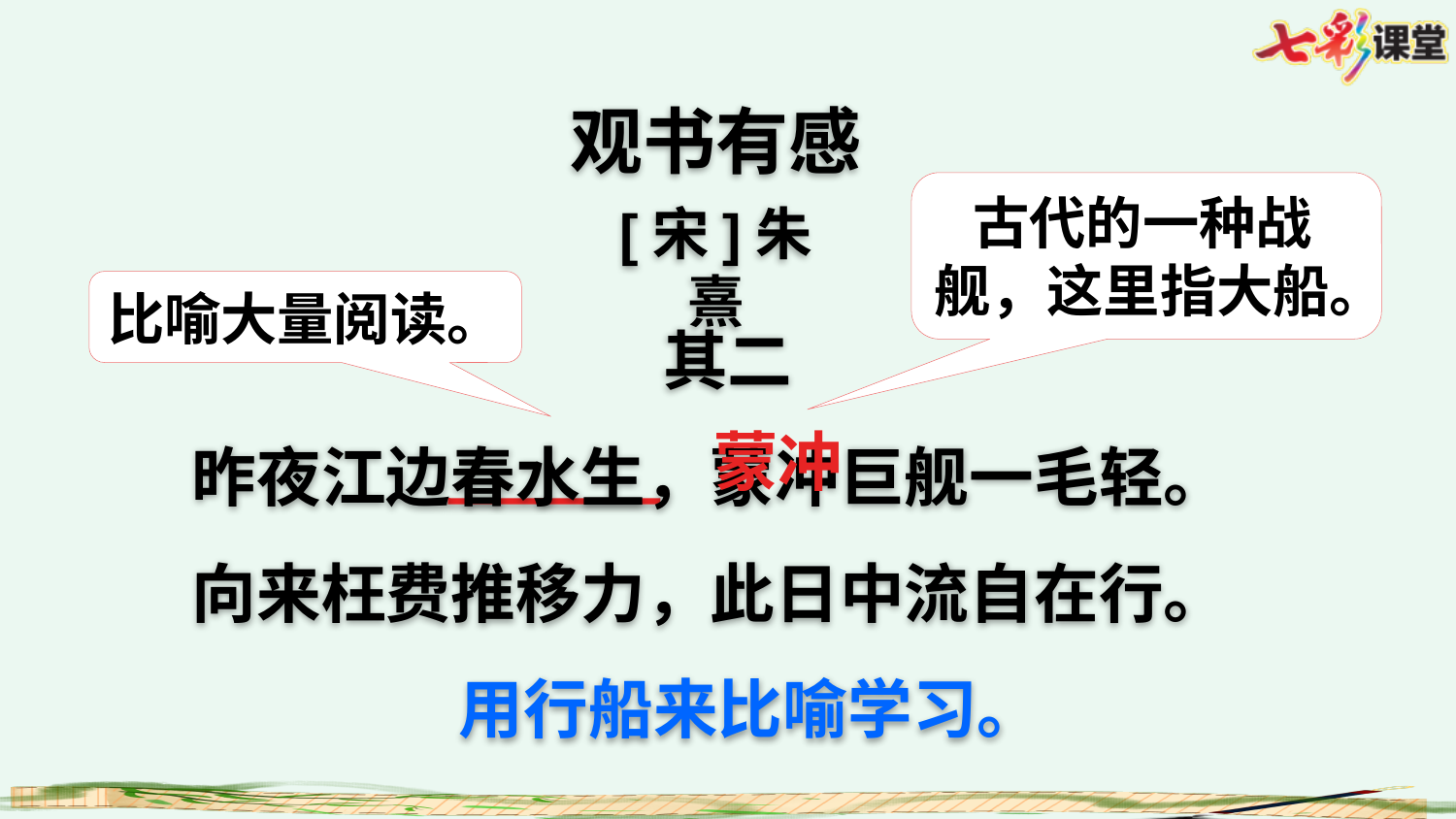

观书有感
  古代的一种战舰，这里指大船。
[宋]朱熹
比喻大量阅读。
其二
昨夜江边春水生，蒙冲巨舰一毛轻。
向来枉费推移力，此日中流自在行。
蒙冲
用行船来比喻学习。